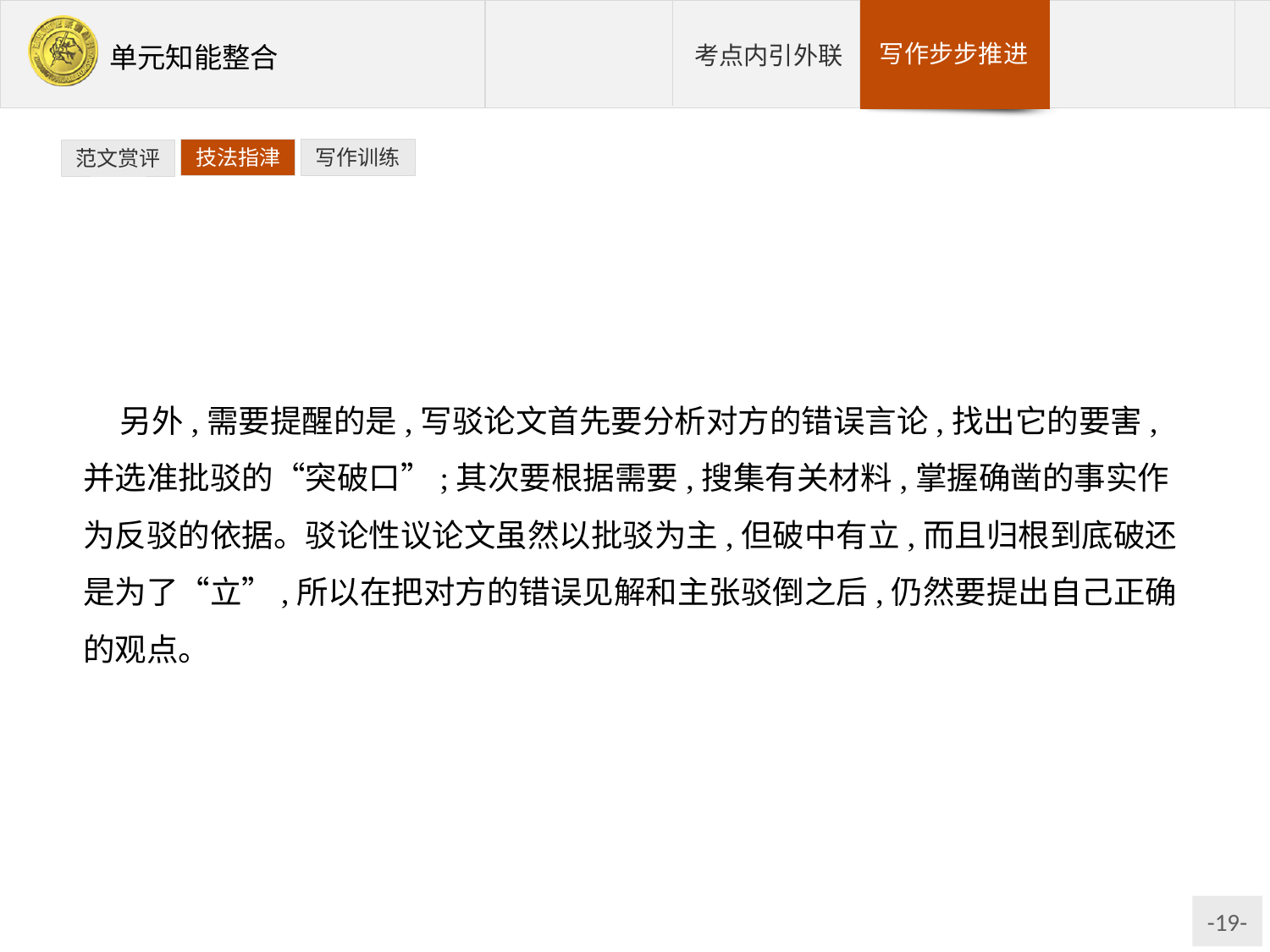

技法指津
写作训练
范文赏评
另外,需要提醒的是,写驳论文首先要分析对方的错误言论,找出它的要害,并选准批驳的“突破口”;其次要根据需要,搜集有关材料,掌握确凿的事实作为反驳的依据。驳论性议论文虽然以批驳为主,但破中有立,而且归根到底破还是为了“立”,所以在把对方的错误见解和主张驳倒之后,仍然要提出自己正确的观点。